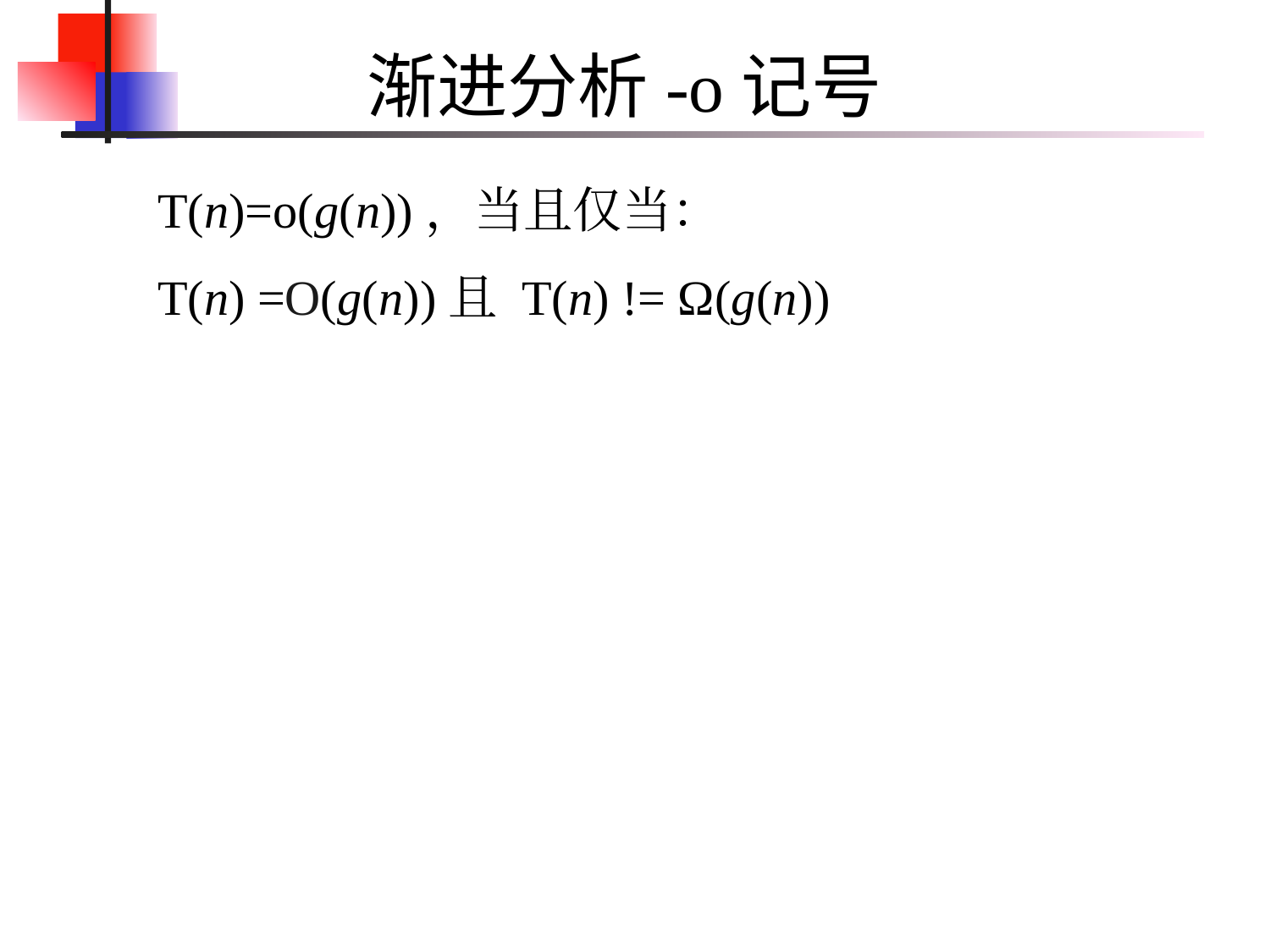

渐进分析-o记号
T(n)=o(g(n))，当且仅当：
T(n) =O(g(n))且 T(n) != Ω(g(n))